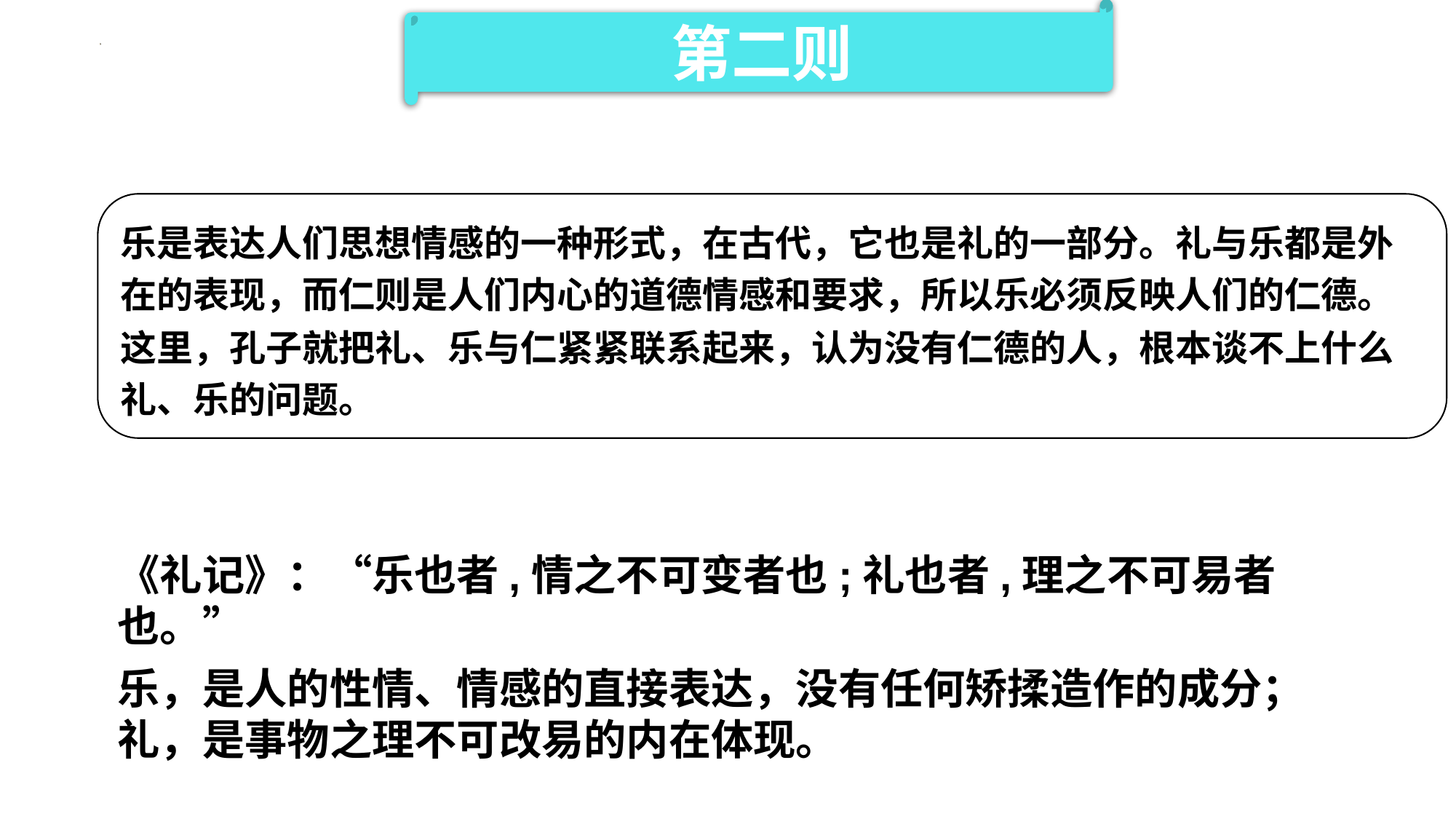

第二则
乐是表达人们思想情感的一种形式，在古代，它也是礼的一部分。礼与乐都是外在的表现，而仁则是人们内心的道德情感和要求，所以乐必须反映人们的仁德。这里，孔子就把礼、乐与仁紧紧联系起来，认为没有仁德的人，根本谈不上什么礼、乐的问题。
《礼记》：“乐也者,情之不可变者也;礼也者,理之不可易者也。”

乐，是人的性情、情感的直接表达，没有任何矫揉造作的成分；
礼，是事物之理不可改易的内在体现。